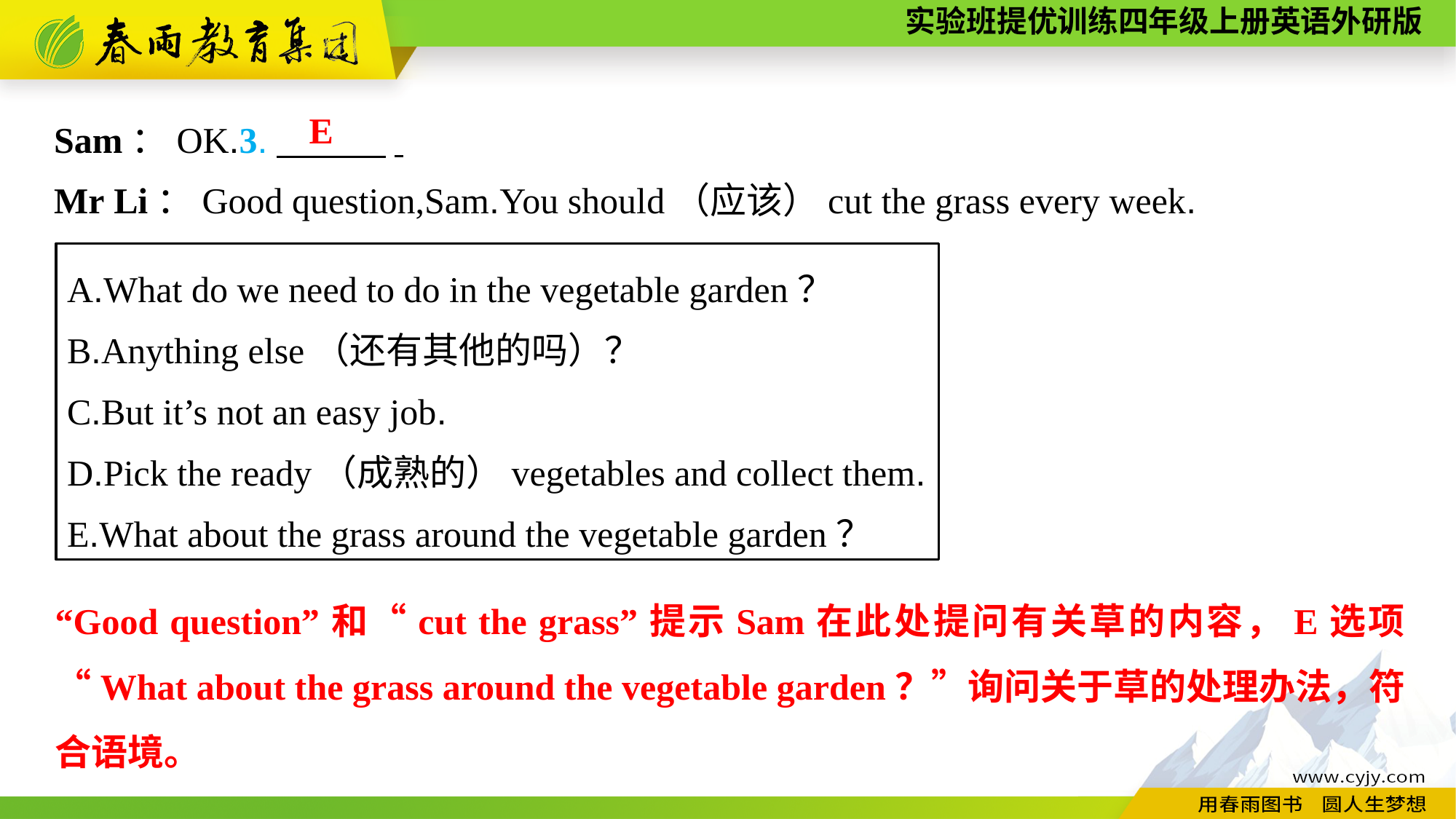

Sam：OK.3.　　　.
Mr Li：Good question,Sam.You should（应该）cut the grass every week.
E
A.What do we need to do in the vegetable garden？
B.Anything else（还有其他的吗）？
C.But it’s not an easy job.
D.Pick the ready（成熟的）vegetables and collect them.
E.What about the grass around the vegetable garden？
“Good question”和“cut the grass”提示Sam在此处提问有关草的内容，E选项“What about the grass around the vegetable garden？”询问关于草的处理办法，符合语境。